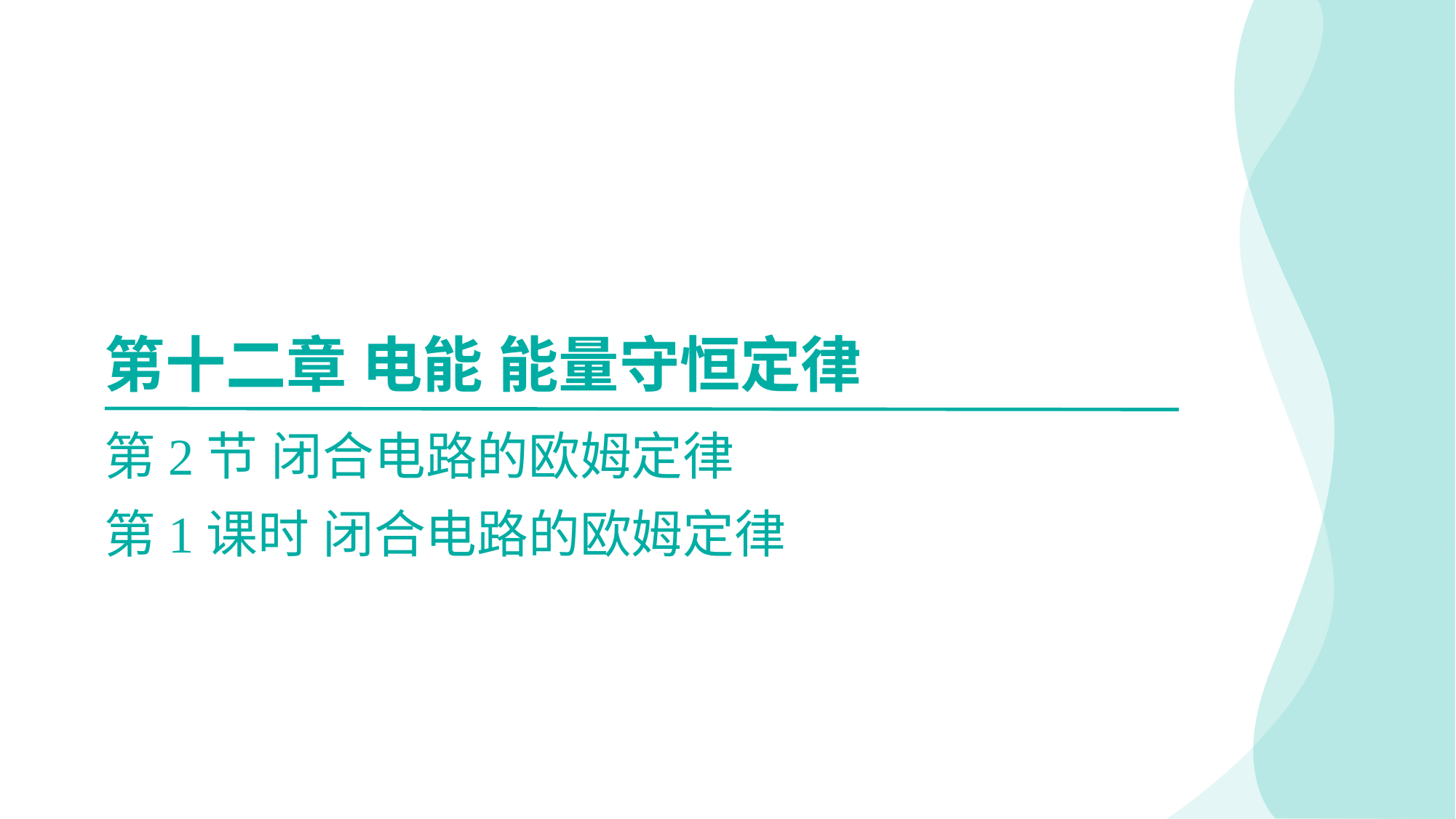

第十二章 电能 能量守恒定律

第2节 闭合电路的欧姆定律
第1课时 闭合电路的欧姆定律